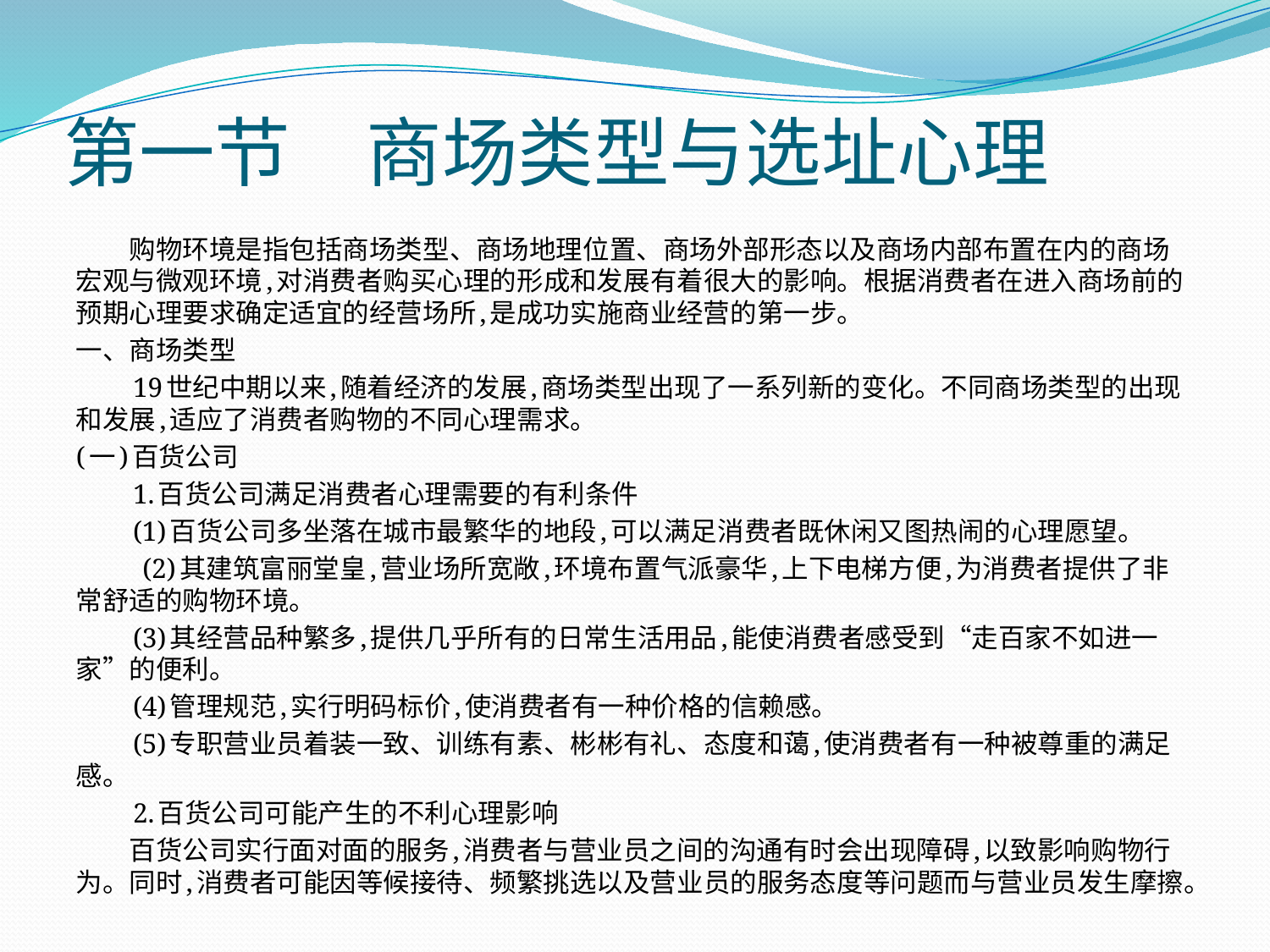

# 第一节　商场类型与选址心理
　　购物环境是指包括商场类型、商场地理位置、商场外部形态以及商场内部布置在内的商场宏观与微观环境,对消费者购买心理的形成和发展有着很大的影响。根据消费者在进入商场前的预期心理要求确定适宜的经营场所,是成功实施商业经营的第一步。
一、商场类型
　　19世纪中期以来,随着经济的发展,商场类型出现了一系列新的变化。不同商场类型的出现和发展,适应了消费者购物的不同心理需求。
(一)百货公司
　　1.百货公司满足消费者心理需要的有利条件
　　(1)百货公司多坐落在城市最繁华的地段,可以满足消费者既休闲又图热闹的心理愿望。
 　　(2)其建筑富丽堂皇,营业场所宽敞,环境布置气派豪华,上下电梯方便,为消费者提供了非常舒适的购物环境。
　　(3)其经营品种繁多,提供几乎所有的日常生活用品,能使消费者感受到“走百家不如进一家”的便利。
　　(4)管理规范,实行明码标价,使消费者有一种价格的信赖感。
　　(5)专职营业员着装一致、训练有素、彬彬有礼、态度和蔼,使消费者有一种被尊重的满足感。
　　2.百货公司可能产生的不利心理影响
　　百货公司实行面对面的服务,消费者与营业员之间的沟通有时会出现障碍,以致影响购物行为。同时,消费者可能因等候接待、频繁挑选以及营业员的服务态度等问题而与营业员发生摩擦。